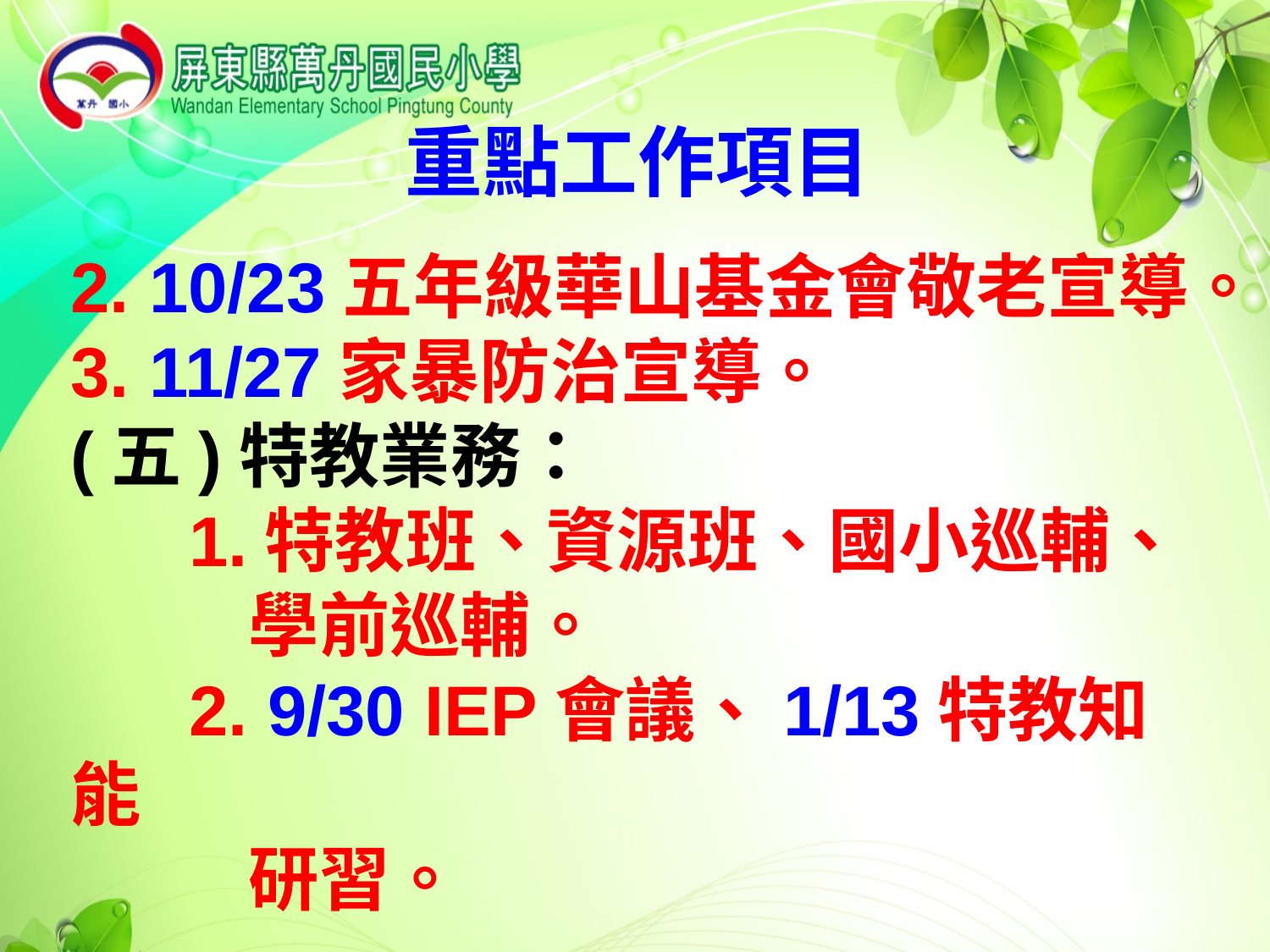

重點工作項目
2. 10/23五年級華山基金會敬老宣導。
3. 11/27家暴防治宣導。
(五)特教業務：
      1.特教班、資源班、國小巡輔、
          學前巡輔。
      2. 9/30 IEP會議、1/13特教知能
          研習。